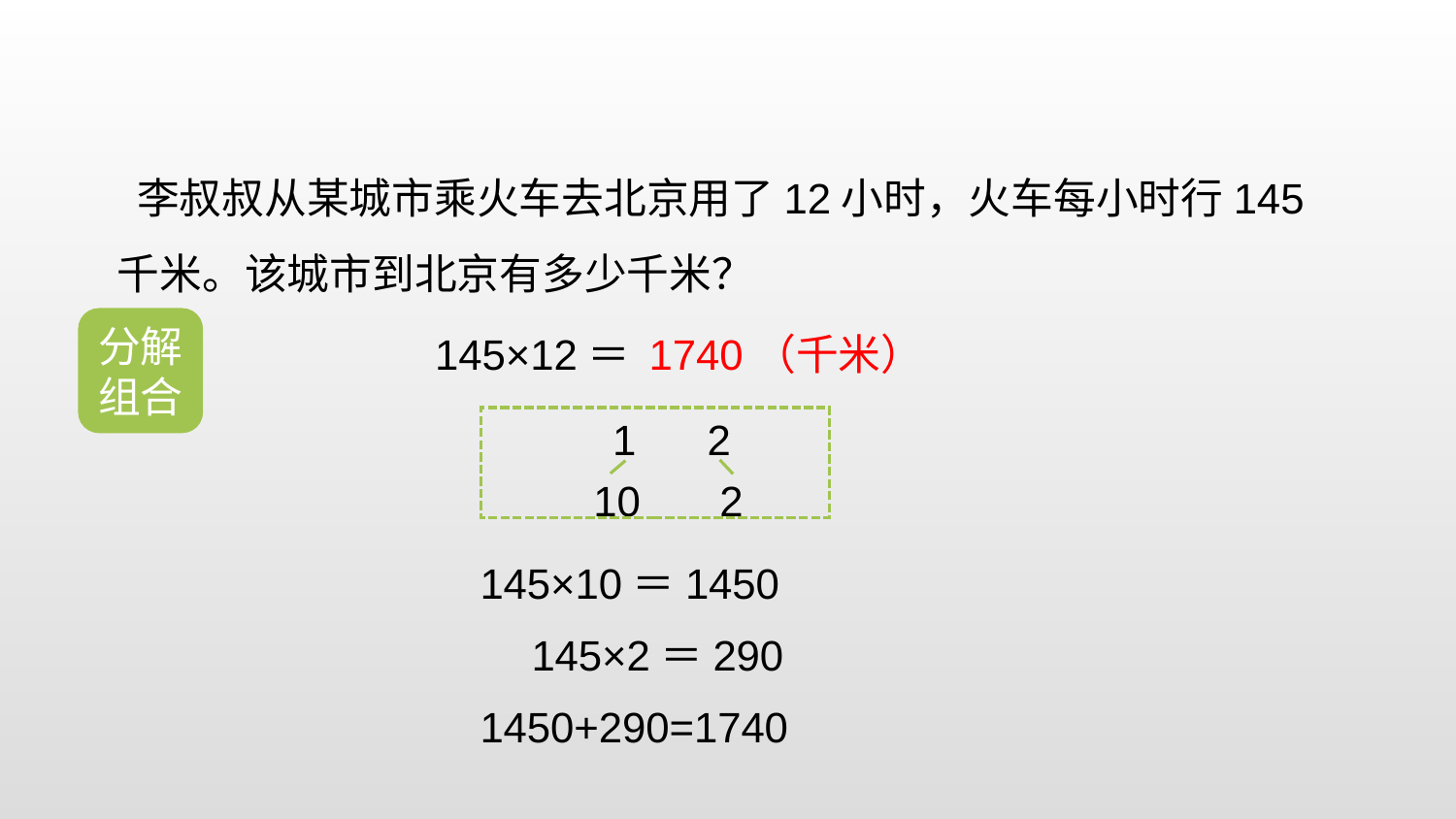

李叔叔从某城市乘火车去北京用了12小时，火车每小时行145千米。该城市到北京有多少千米？
分解组合
145×12＝
1740（千米）
1      2

10
2
145×10＝1450
145×2＝290
1450+290=1740